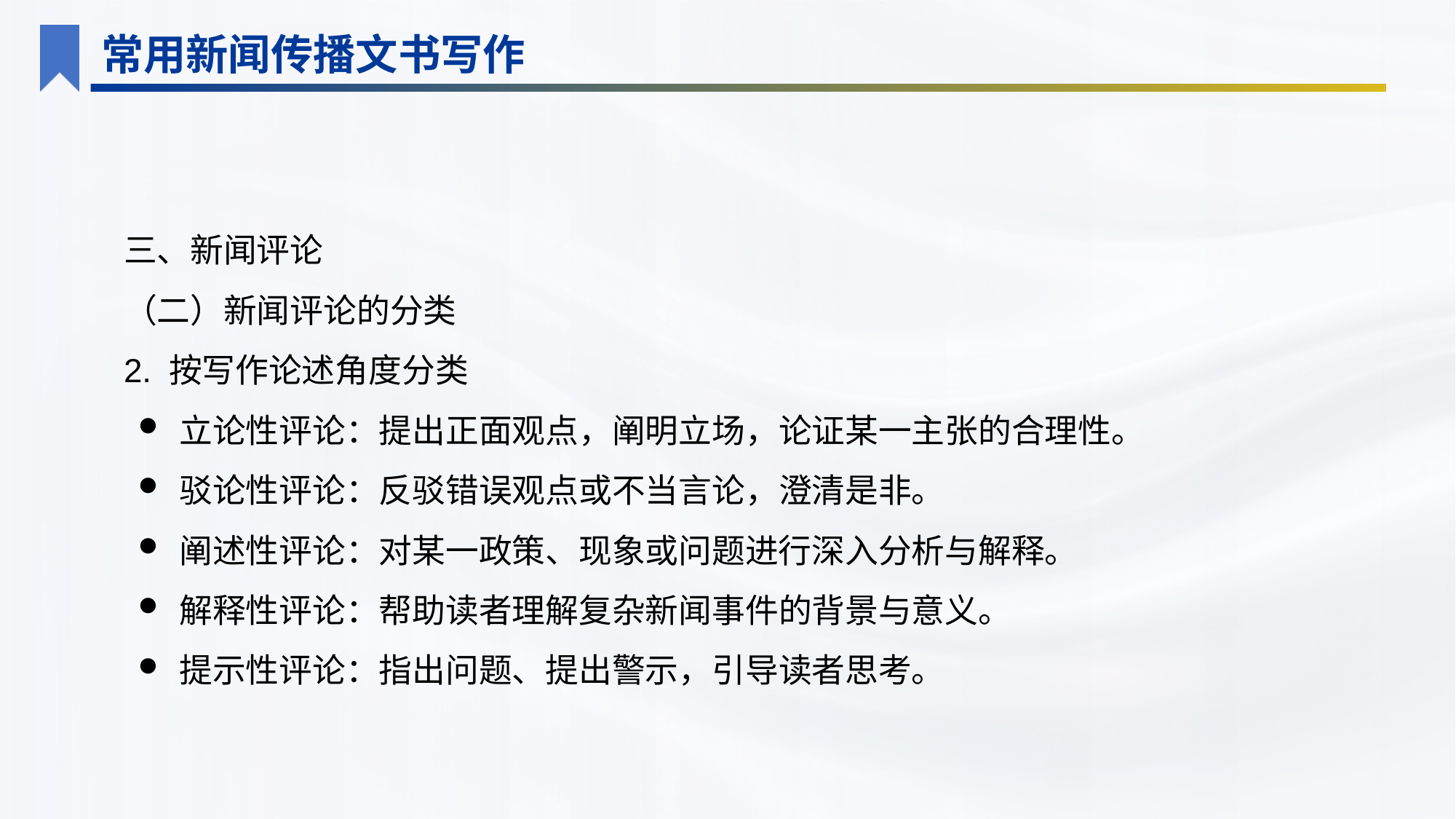

常用新闻传播文书写作
三、新闻评论
（二）新闻评论的分类
2. 按写作论述角度分类
立论性评论：提出正面观点，阐明立场，论证某一主张的合理性。
驳论性评论：反驳错误观点或不当言论，澄清是非。
阐述性评论：对某一政策、现象或问题进行深入分析与解释。
解释性评论：帮助读者理解复杂新闻事件的背景与意义。
提示性评论：指出问题、提出警示，引导读者思考。